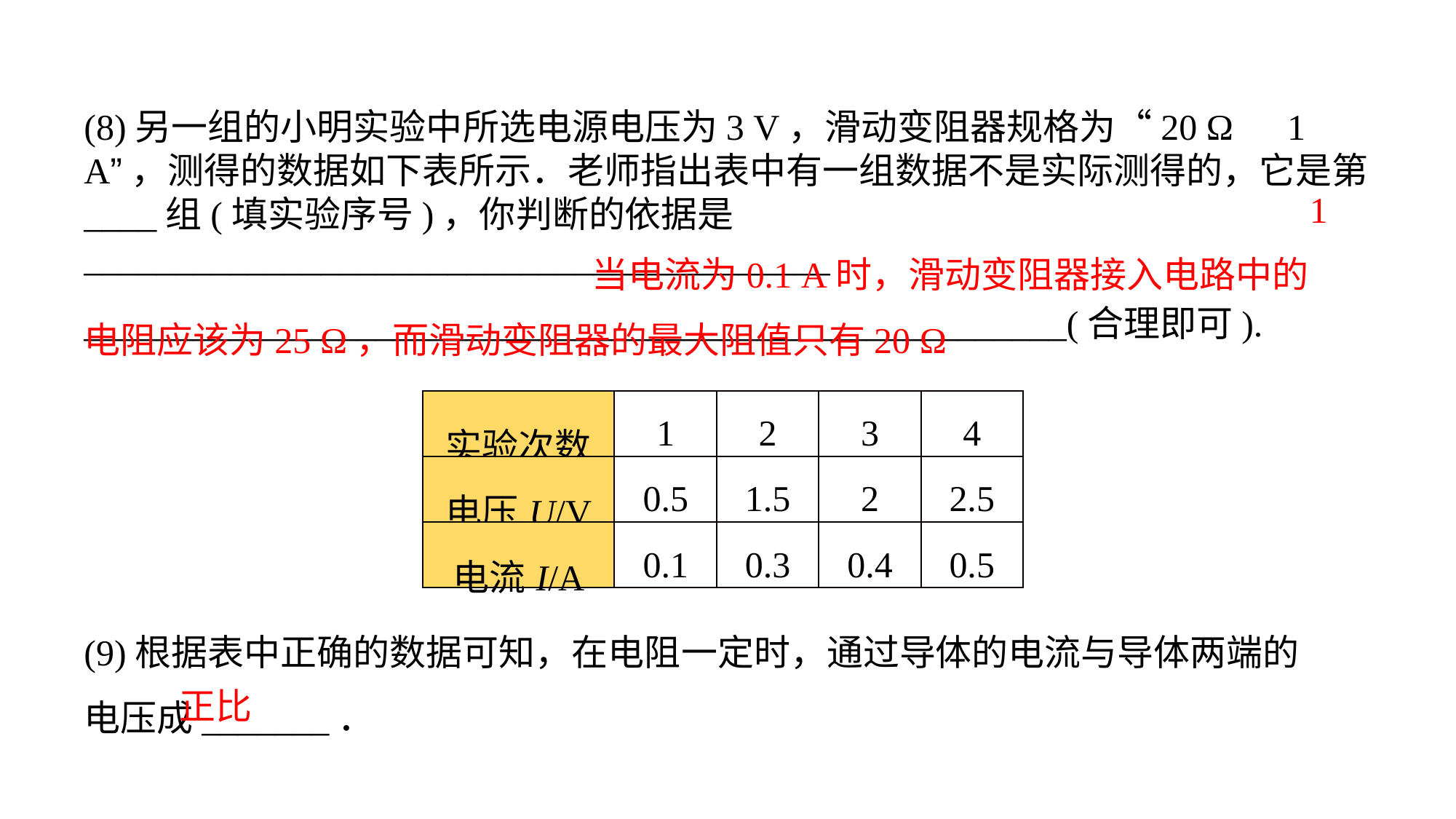

(8)另一组的小明实验中所选电源电压为3 V，滑动变阻器规格为“20 Ω　1 A”，测得的数据如下表所示．老师指出表中有一组数据不是实际测得的，它是第____组(填实验序号)，你判断的依据是_______________________________________________________________________________________________(合理即可).
1
                                                             当电流为0.1 A时，滑动变阻器接入电路中的
电阻应该为25 Ω，而滑动变阻器的最大阻值只有20 Ω
| 实验次数 | 1 | 2 | 3 | 4 |
| --- | --- | --- | --- | --- |
| 电压U/V | 0.5 | 1.5 | 2 | 2.5 |
| 电流I/A | 0.1 | 0.3 | 0.4 | 0.5 |
(9)根据表中正确的数据可知，在电阻一定时，通过导体的电流与导体两端的电压成_______．
正比